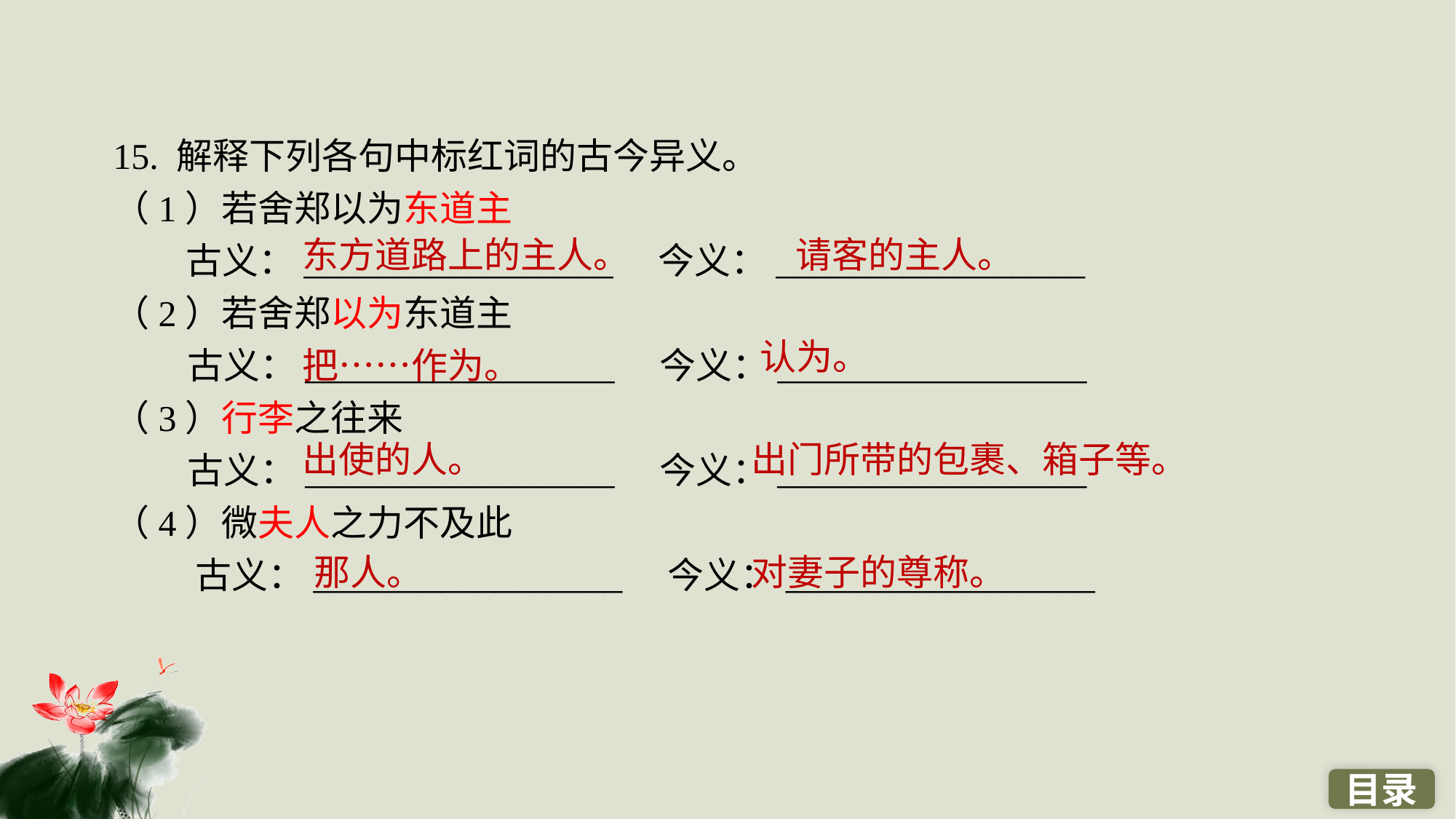

15. 解释下列各句中标红词的古今异义。
（1）若舍郑以为东道主
　　古义：_________________　今义：_________________
（2）若舍郑以为东道主
        古义：_________________　今义：_________________
（3）行李之往来
        古义：_________________　今义：_________________
（4）微夫人之力不及此
         古义：_________________　今义：_________________
东方道路上的主人。
请客的主人。
认为。
把……作为。
出使的人。
出门所带的包裹、箱子等。
那人。
对妻子的尊称。